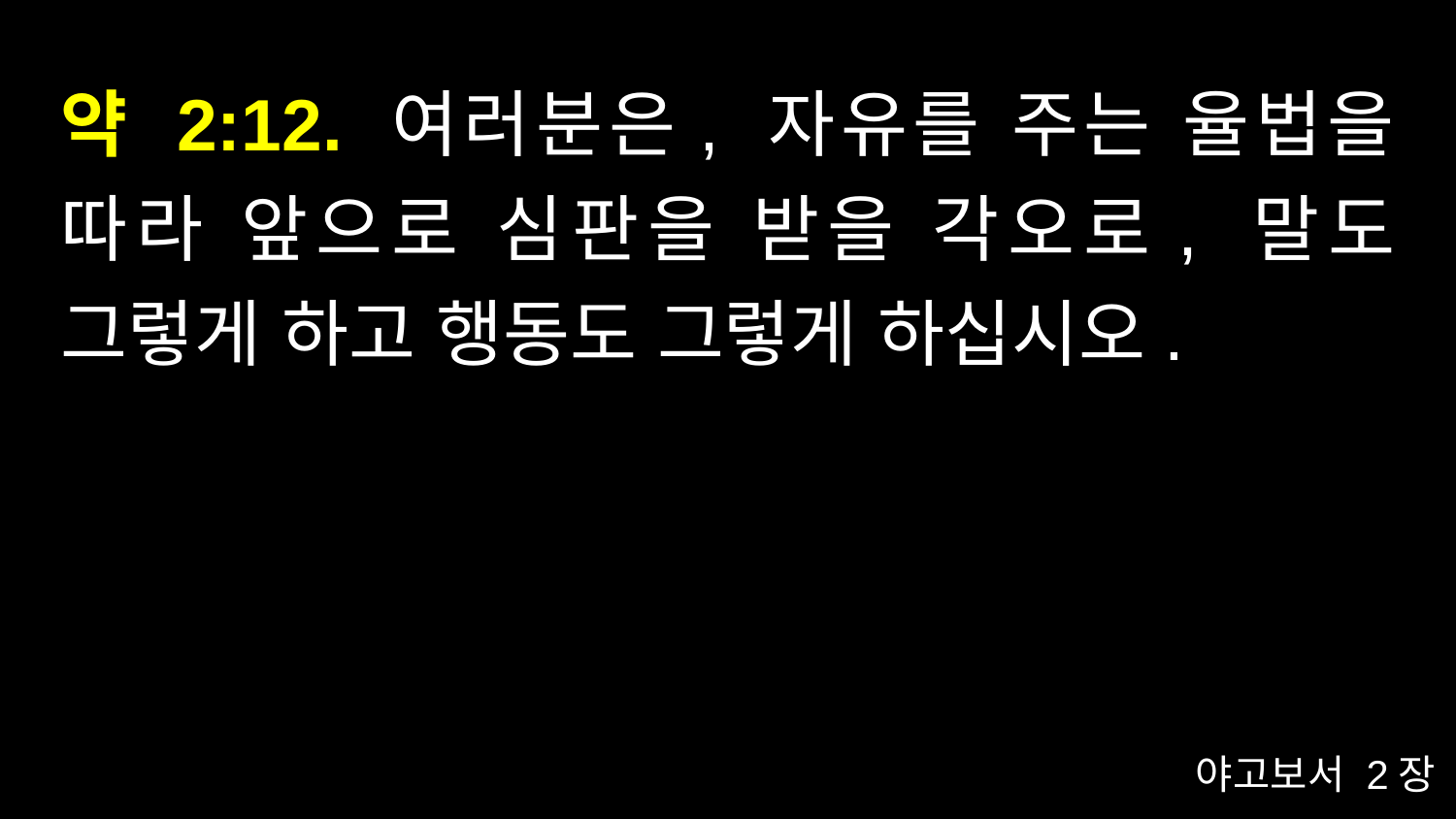

# 약 2:12. 여러분은, 자유를 주는 율법을 따라 앞으로 심판을 받을 각오로, 말도 그렇게 하고 행동도 그렇게 하십시오.
야고보서 2장